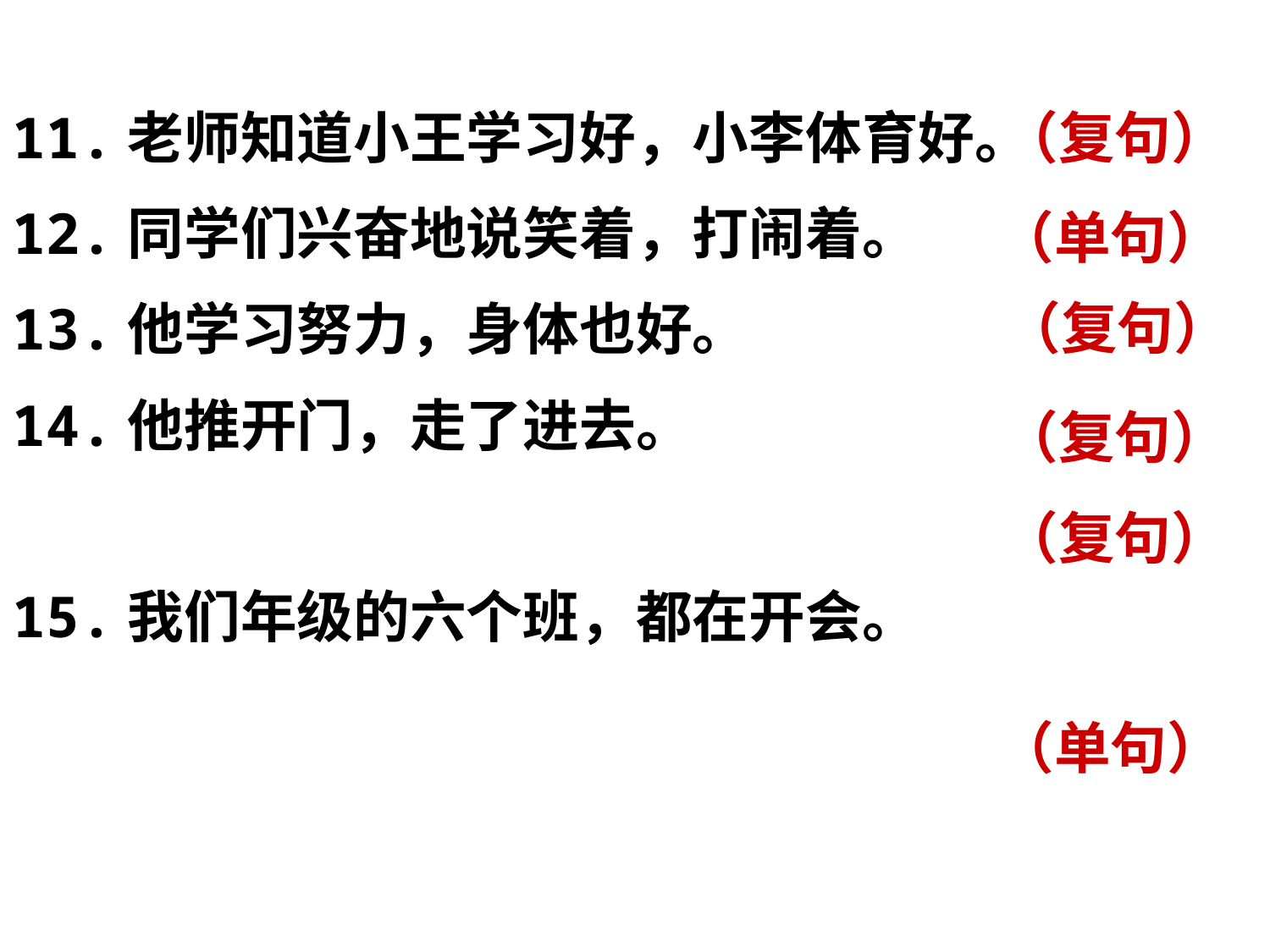

11.老师知道小王学习好，小李体育好。
12.同学们兴奋地说笑着，打闹着。
13.他学习努力，身体也好。
14.他推开门，走了进去。

15.我们年级的六个班，都在开会。
（复句）
（单句）

（复句）
（复句）
（复句）
（单句）